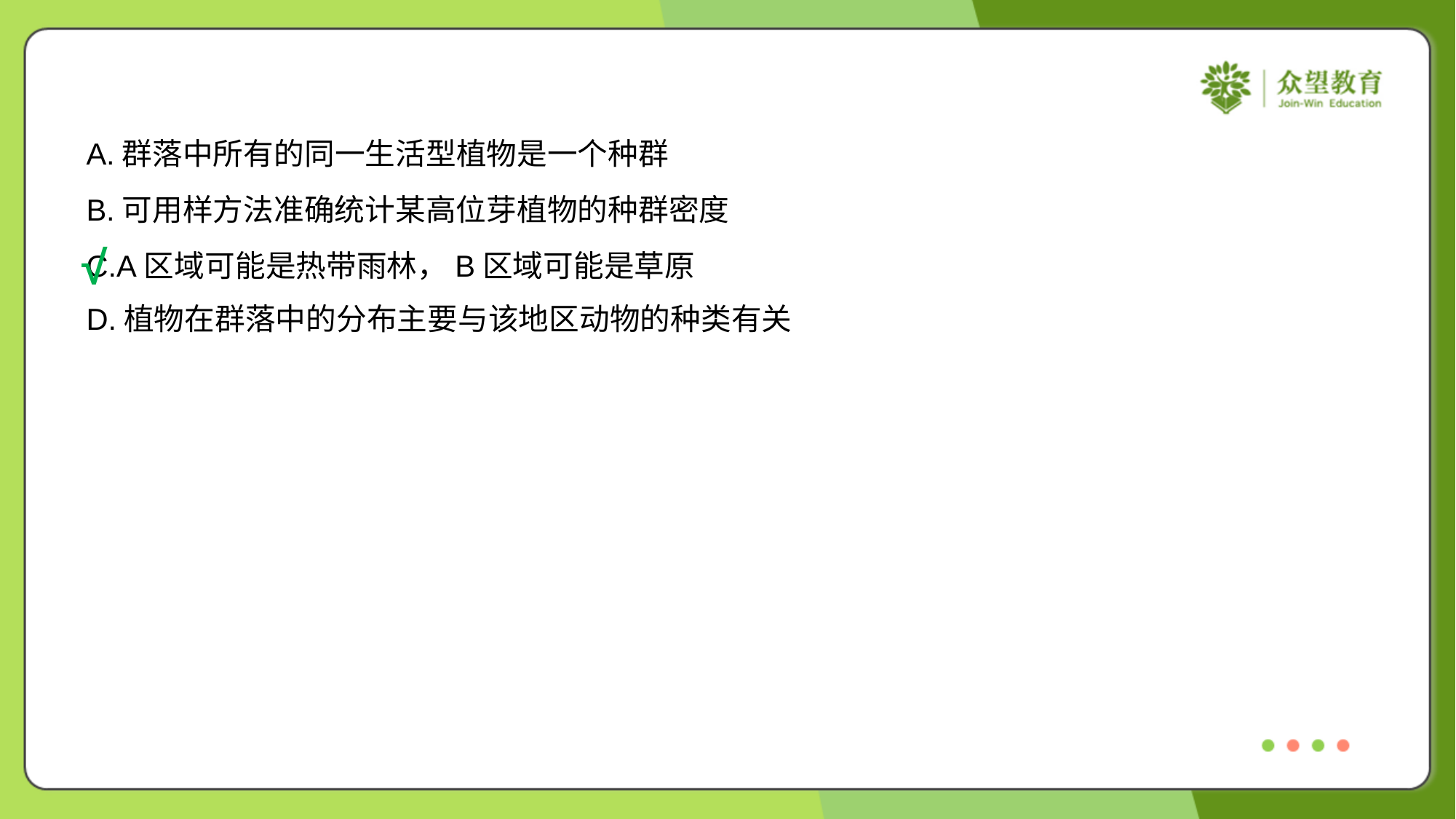

A.群落中所有的同一生活型植物是一个种群
B.可用样方法准确统计某高位芽植物的种群密度
C.A区域可能是热带雨林，B区域可能是草原
D.植物在群落中的分布主要与该地区动物的种类有关
√